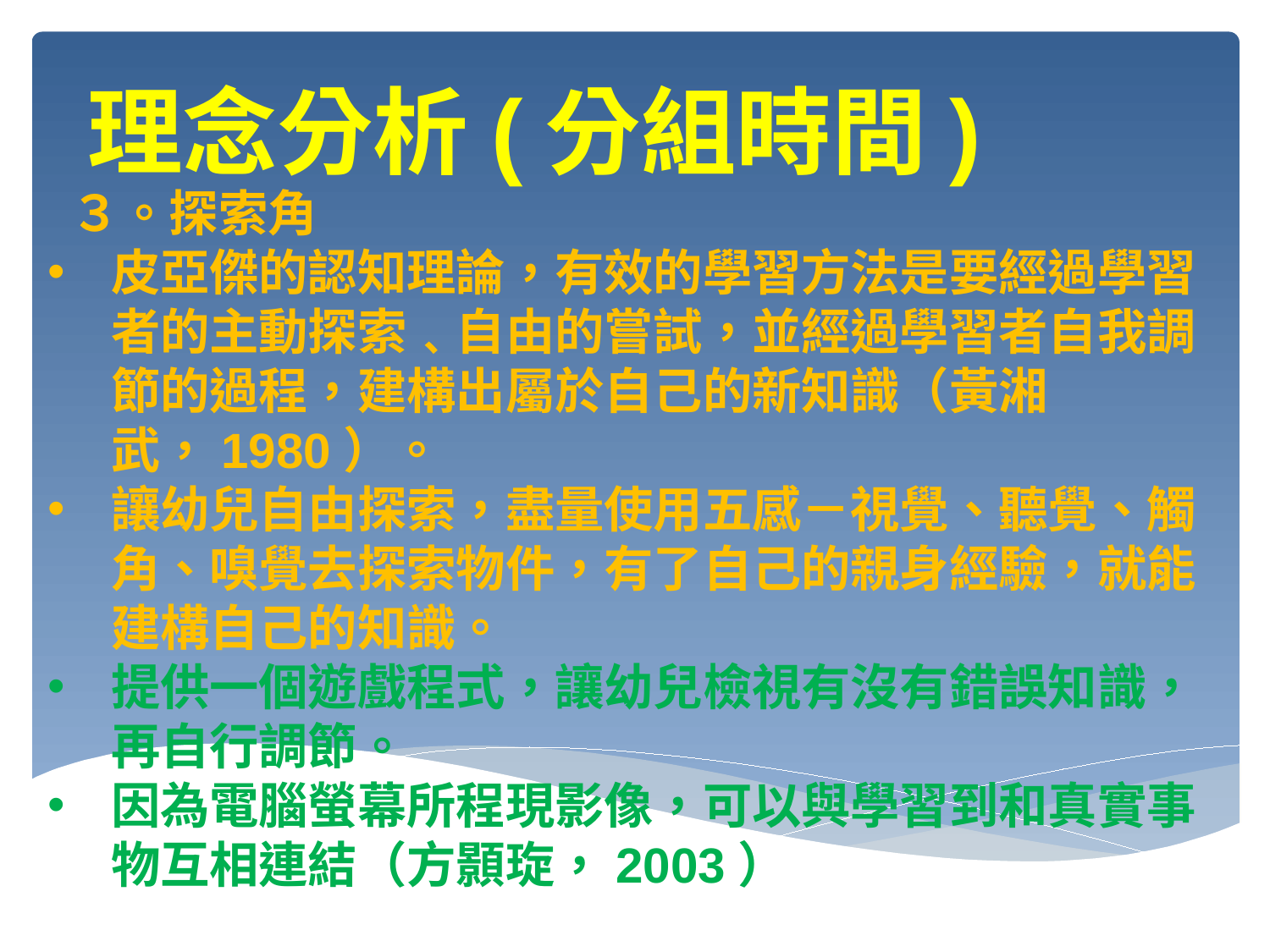

理念分析(分組時間)

 ３。探索角
皮亞傑的認知理論，有效的學習方法是要經過學習者的主動探索﹑自由的嘗試，並經過學習者自我調節的過程，建構出屬於自己的新知識（黃湘武，1980）。
讓幼兒自由探索，盡量使用五感－視覺、聽覺、觸角、嗅覺去探索物件，有了自己的親身經驗，就能建構自己的知識。
提供一個遊戲程式，讓幼兒檢視有沒有錯誤知識，再自行調節。
因為電腦螢幕所程現影像，可以與學習到和真實事物互相連結（方顥琁，2003）